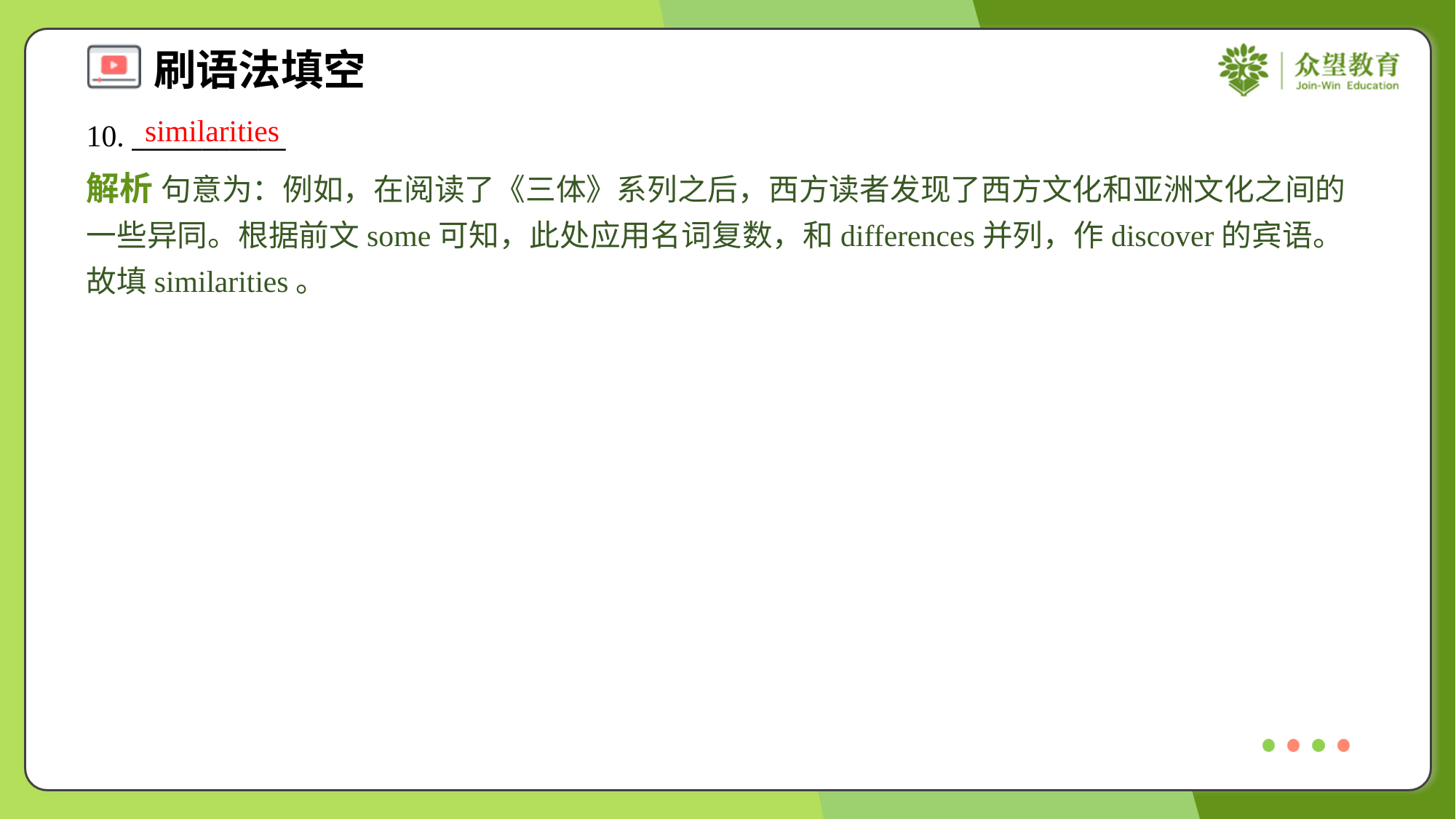

similarities
10. ___________
解析 句意为：例如，在阅读了《三体》系列之后，西方读者发现了西方文化和亚洲文化之间的一些异同。根据前文some可知，此处应用名词复数，和differences并列，作discover的宾语。故填similarities。